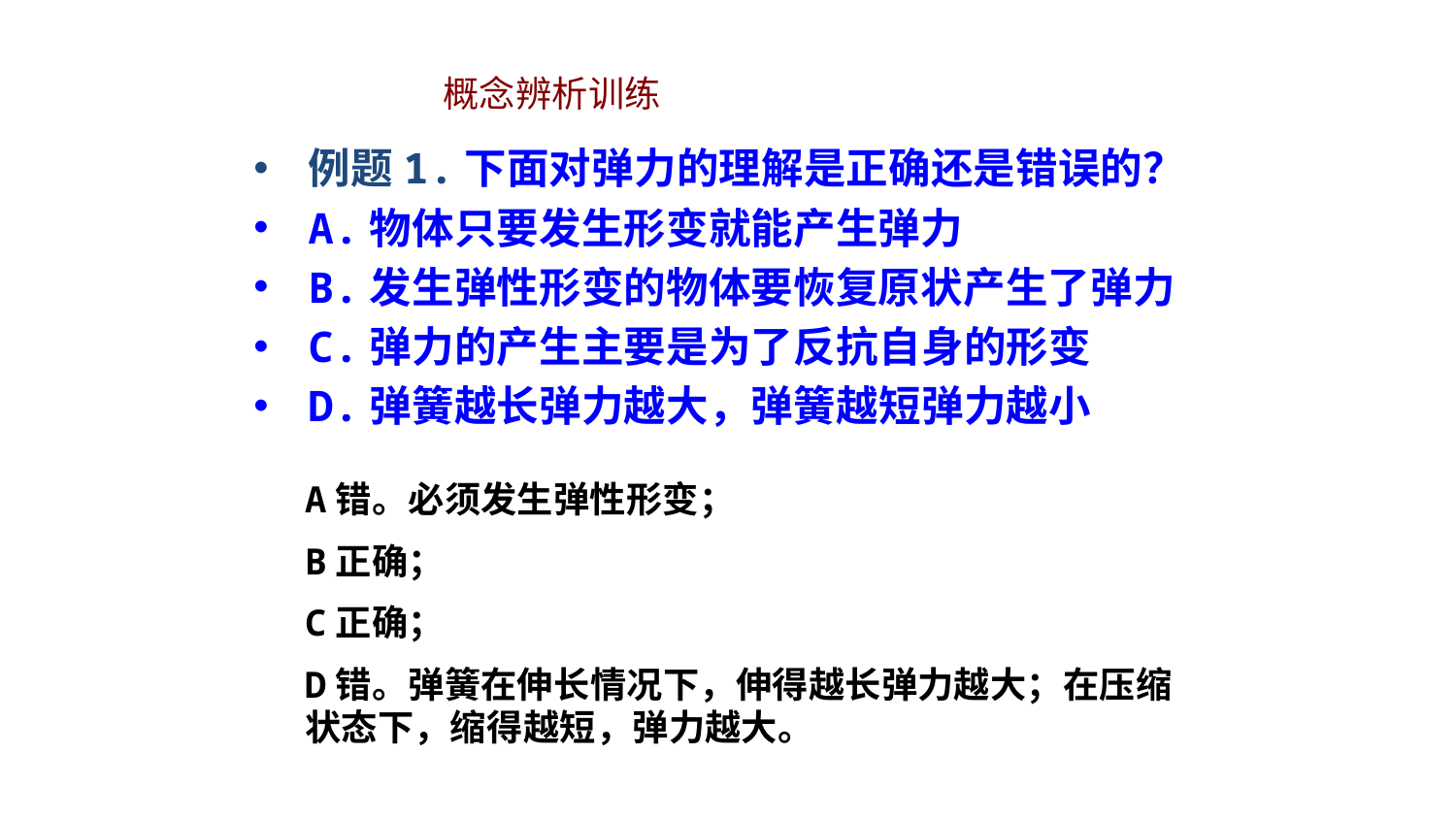

概念辨析训练
例题1.下面对弹力的理解是正确还是错误的？
A.物体只要发生形变就能产生弹力
B.发生弹性形变的物体要恢复原状产生了弹力
C.弹力的产生主要是为了反抗自身的形变
D.弹簧越长弹力越大，弹簧越短弹力越小
A错。必须发生弹性形变；
B正确；
C正确；
D错。弹簧在伸长情况下，伸得越长弹力越大；在压缩状态下，缩得越短，弹力越大。